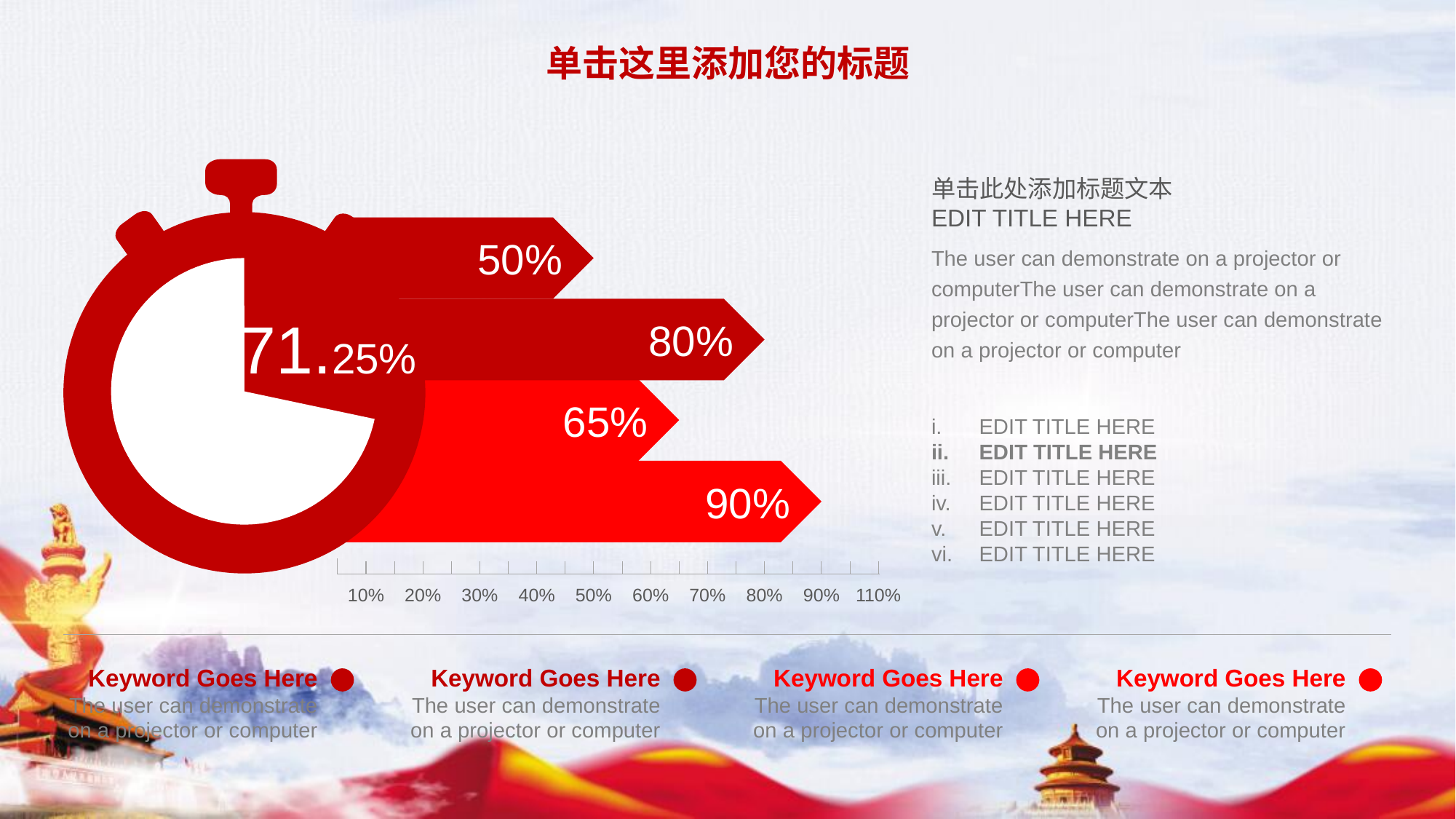

单击这里添加您的标题

单击此处添加标题文本
EDIT TITLE HERE
50%
The user can demonstrate on a projector or computerThe user can demonstrate on a projector or computerThe user can demonstrate on a projector or computer

71.25%
80%
65%
EDIT TITLE HERE
EDIT TITLE HERE
EDIT TITLE HERE
EDIT TITLE HERE
EDIT TITLE HERE
EDIT TITLE HERE
90%
110%
10%
20%
30%
40%
50%
60%
70%
80%
90%
Keyword Goes Here
Keyword Goes Here
Keyword Goes Here
Keyword Goes Here

The user can demonstrate on a projector or computer
The user can demonstrate on a projector or computer
The user can demonstrate on a projector or computer
The user can demonstrate on a projector or computer